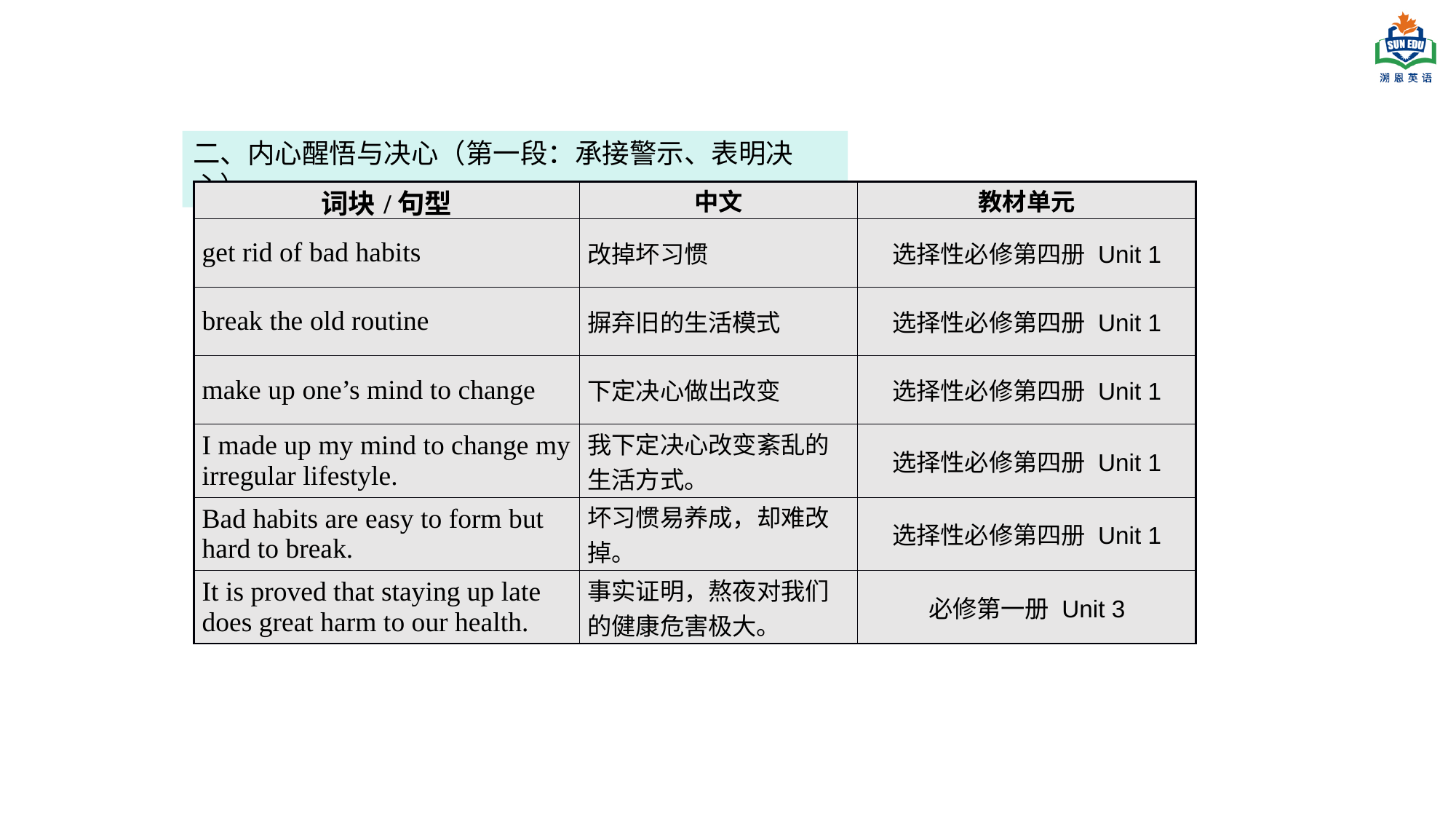

二、内心醒悟与决心（第一段：承接警示、表明决心）
| 词块/句型 | 中文 | 教材单元 |
| --- | --- | --- |
| get rid of bad habits | 改掉坏习惯 | 选择性必修第四册 Unit 1 |
| break the old routine | 摒弃旧的生活模式 | 选择性必修第四册 Unit 1 |
| make up one’s mind to change | 下定决心做出改变 | 选择性必修第四册 Unit 1 |
| I made up my mind to change my irregular lifestyle. | 我下定决心改变紊乱的生活方式。 | 选择性必修第四册 Unit 1 |
| Bad habits are easy to form but hard to break. | 坏习惯易养成，却难改掉。 | 选择性必修第四册 Unit 1 |
| It is proved that staying up late does great harm to our health. | 事实证明，熬夜对我们的健康危害极大。 | 必修第一册 Unit 3 |